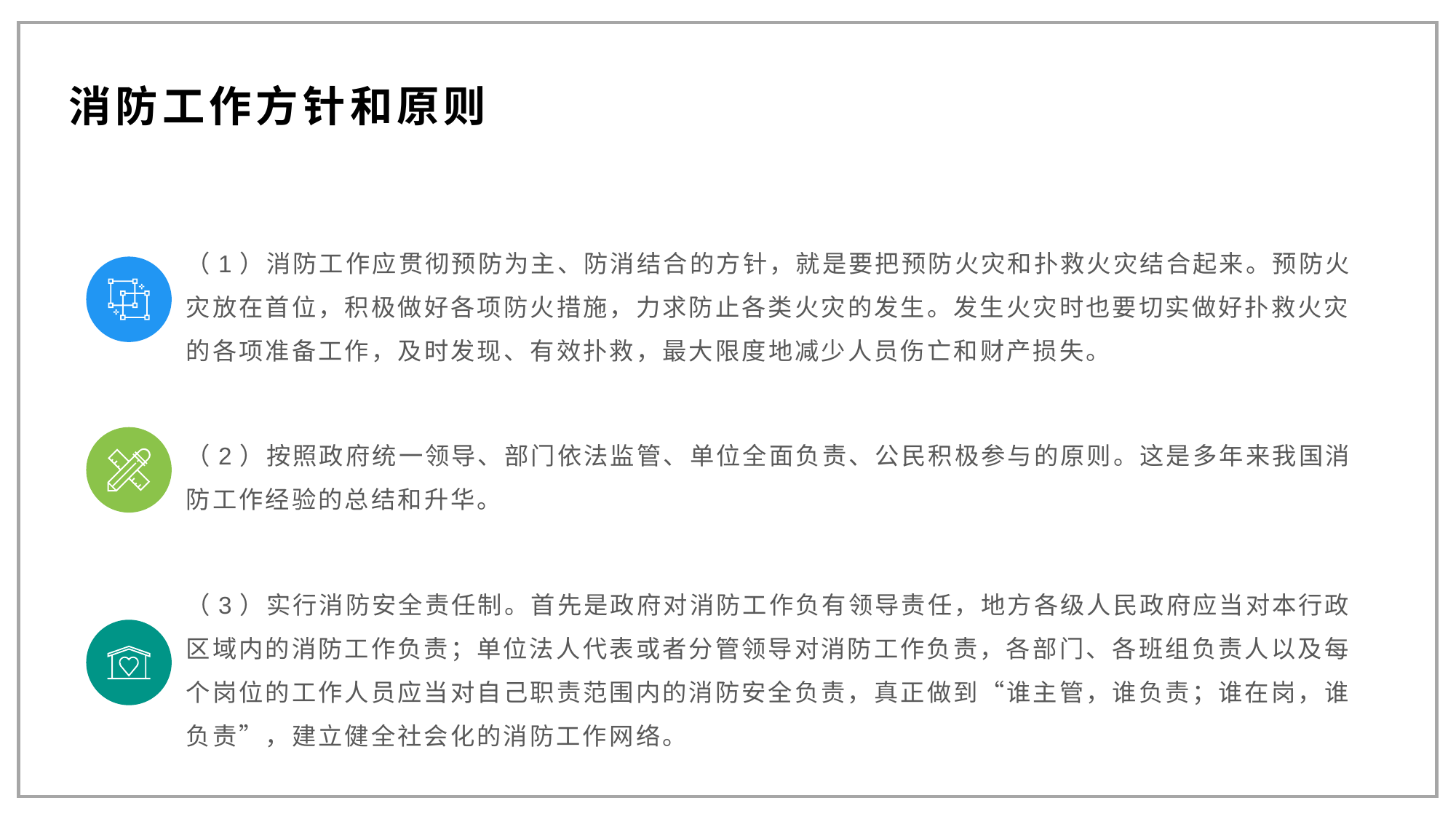

消防工作方针和原则
（1）消防工作应贯彻预防为主、防消结合的方针，就是要把预防火灾和扑救火灾结合起来。预防火灾放在首位，积极做好各项防火措施，力求防止各类火灾的发生。发生火灾时也要切实做好扑救火灾的各项准备工作，及时发现、有效扑救，最大限度地减少人员伤亡和财产损失。

（2）按照政府统一领导、部门依法监管、单位全面负责、公民积极参与的原则。这是多年来我国消防工作经验的总结和升华。

（3）实行消防安全责任制。首先是政府对消防工作负有领导责任，地方各级人民政府应当对本行政区域内的消防工作负责；单位法人代表或者分管领导对消防工作负责，各部门、各班组负责人以及每个岗位的工作人员应当对自己职责范围内的消防安全负责，真正做到“谁主管，谁负责；谁在岗，谁负责”，建立健全社会化的消防工作网络。